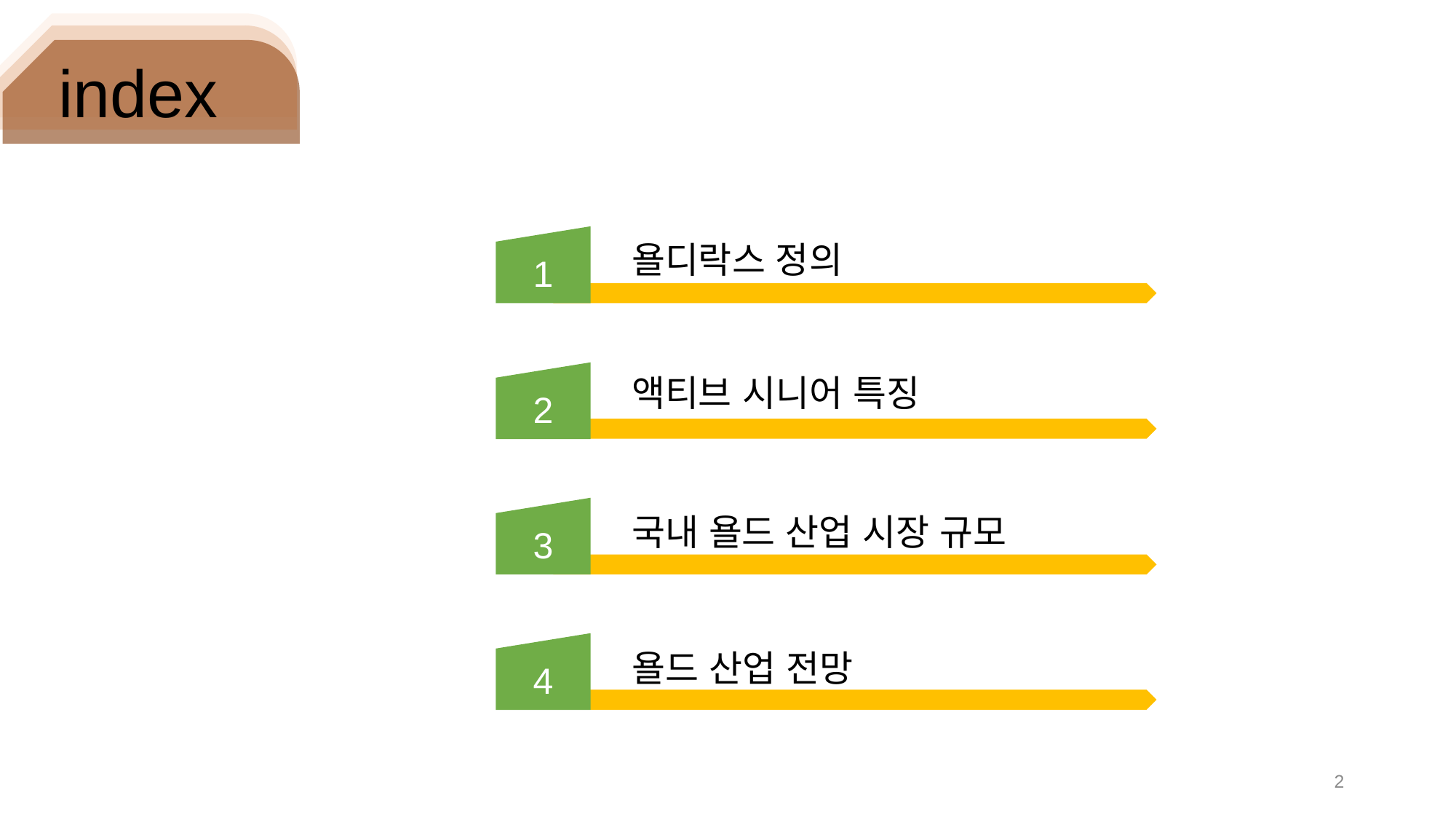

# index

1
욜디락스 정의

2
액티브 시니어 특징

3
국내 욜드 산업 시장 규모

4
욜드 산업 전망

2